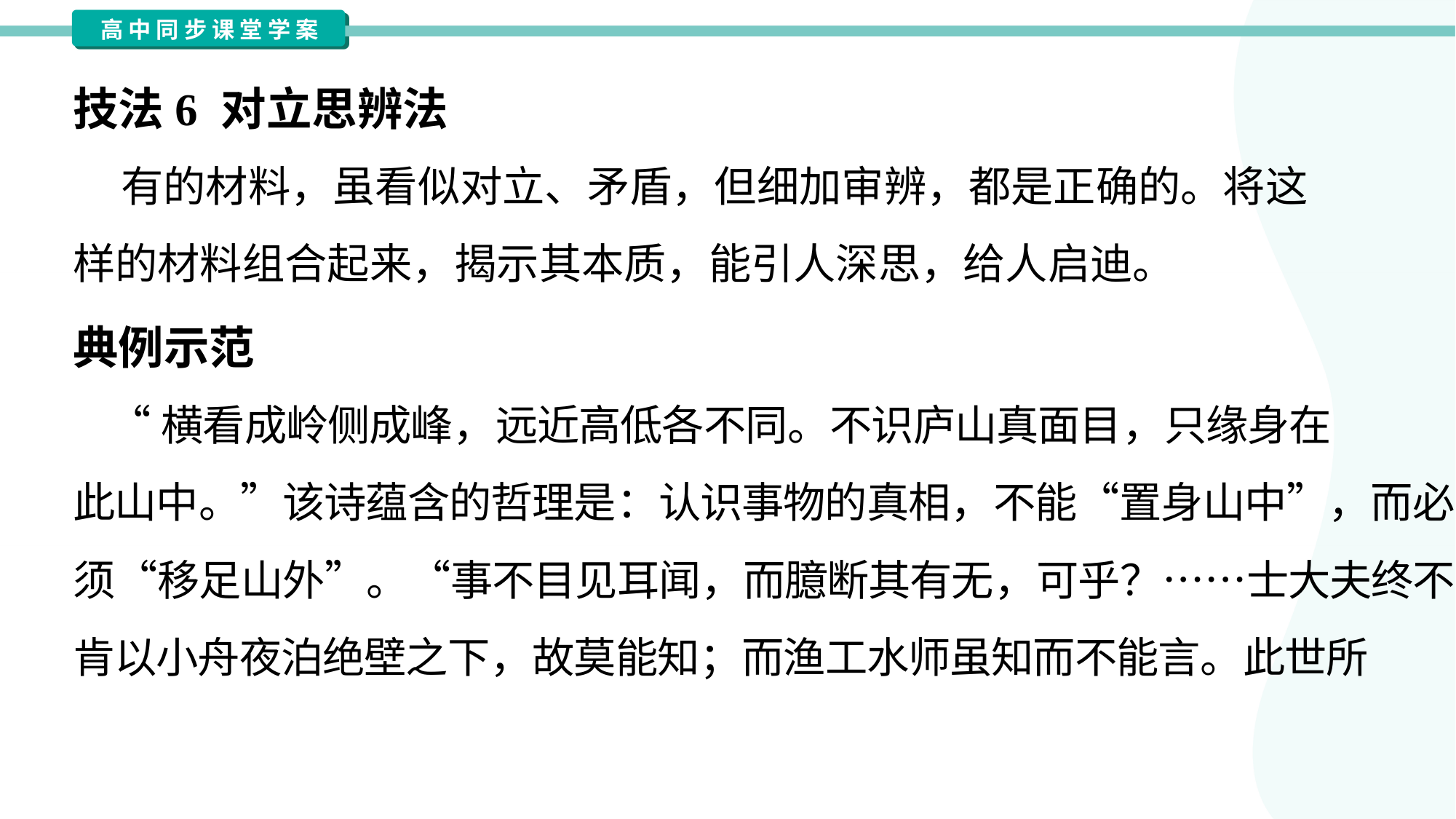

技法6 对立思辨法
    有的材料，虽看似对立、矛盾，但细加审辨，都是正确的。将这
样的材料组合起来，揭示其本质，能引人深思，给人启迪。
典例示范
    “横看成岭侧成峰，远近高低各不同。不识庐山真面目，只缘身在
此山中。”该诗蕴含的哲理是：认识事物的真相，不能“置身山中”，而必
须“移足山外”。“事不目见耳闻，而臆断其有无，可乎？……士大夫终不
肯以小舟夜泊绝壁之下，故莫能知；而渔工水师虽知而不能言。此世所